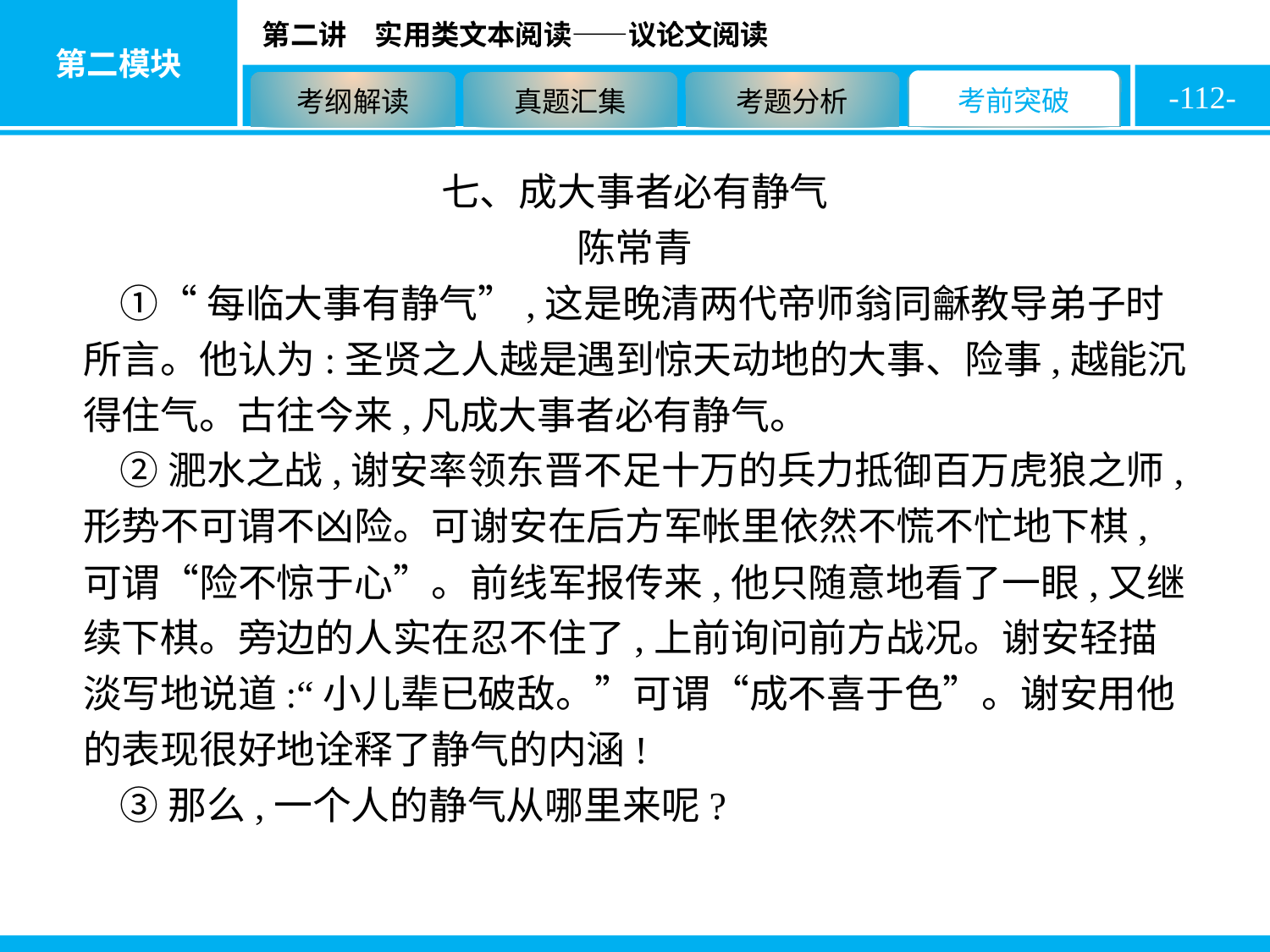

-112-
七、成大事者必有静气
陈常青
①“每临大事有静气”,这是晚清两代帝师翁同龢教导弟子时所言。他认为:圣贤之人越是遇到惊天动地的大事、险事,越能沉得住气。古往今来,凡成大事者必有静气。
②淝水之战,谢安率领东晋不足十万的兵力抵御百万虎狼之师,形势不可谓不凶险。可谢安在后方军帐里依然不慌不忙地下棋,可谓“险不惊于心”。前线军报传来,他只随意地看了一眼,又继续下棋。旁边的人实在忍不住了,上前询问前方战况。谢安轻描淡写地说道:“小儿辈已破敌。”可谓“成不喜于色”。谢安用他的表现很好地诠释了静气的内涵!
③那么,一个人的静气从哪里来呢?